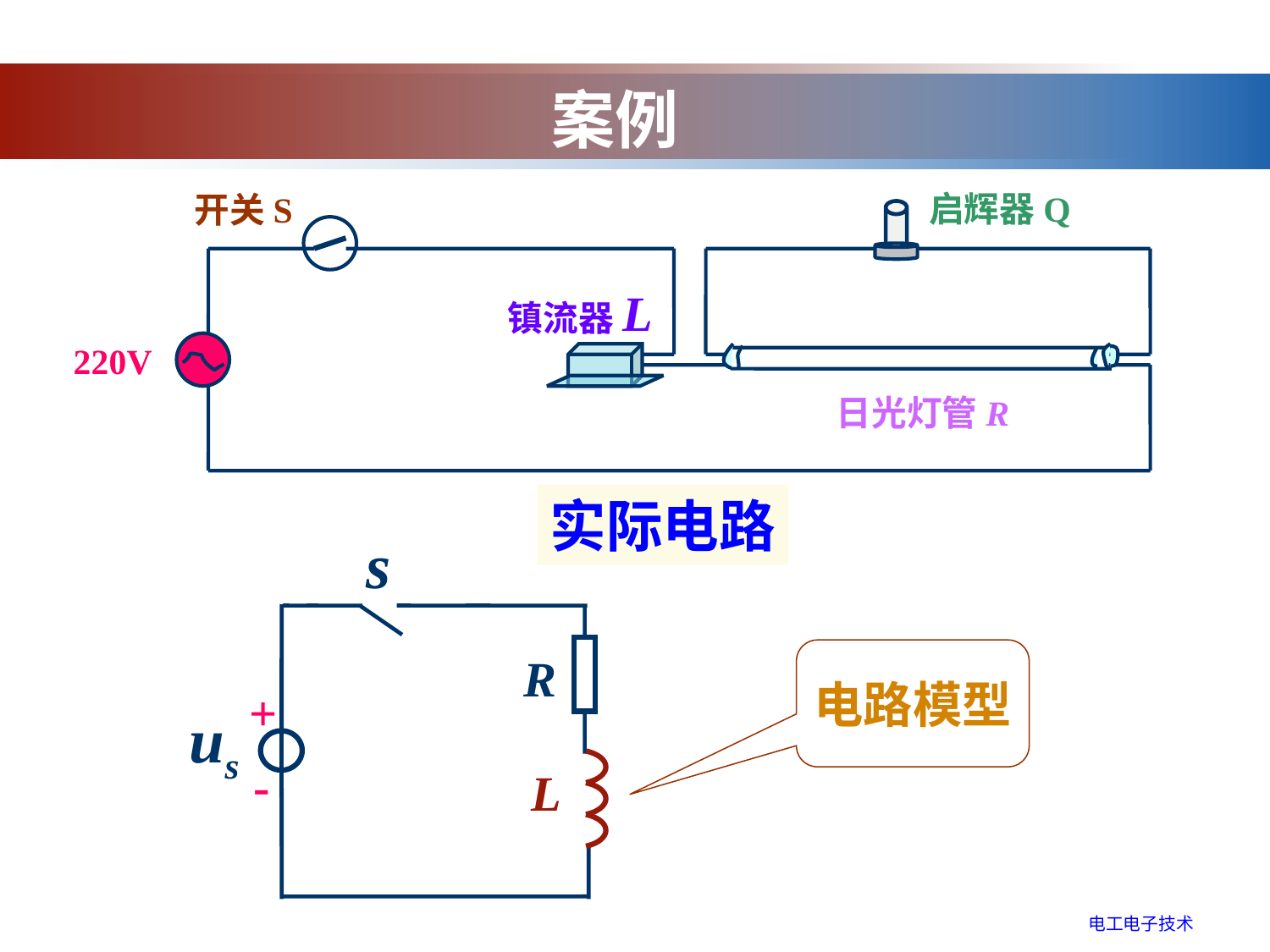

案例
启辉器Q

开关S

镇流器L

220V

日光灯管R

实际电路
s

R

+

-

us

L

电路模型
电工电子技术